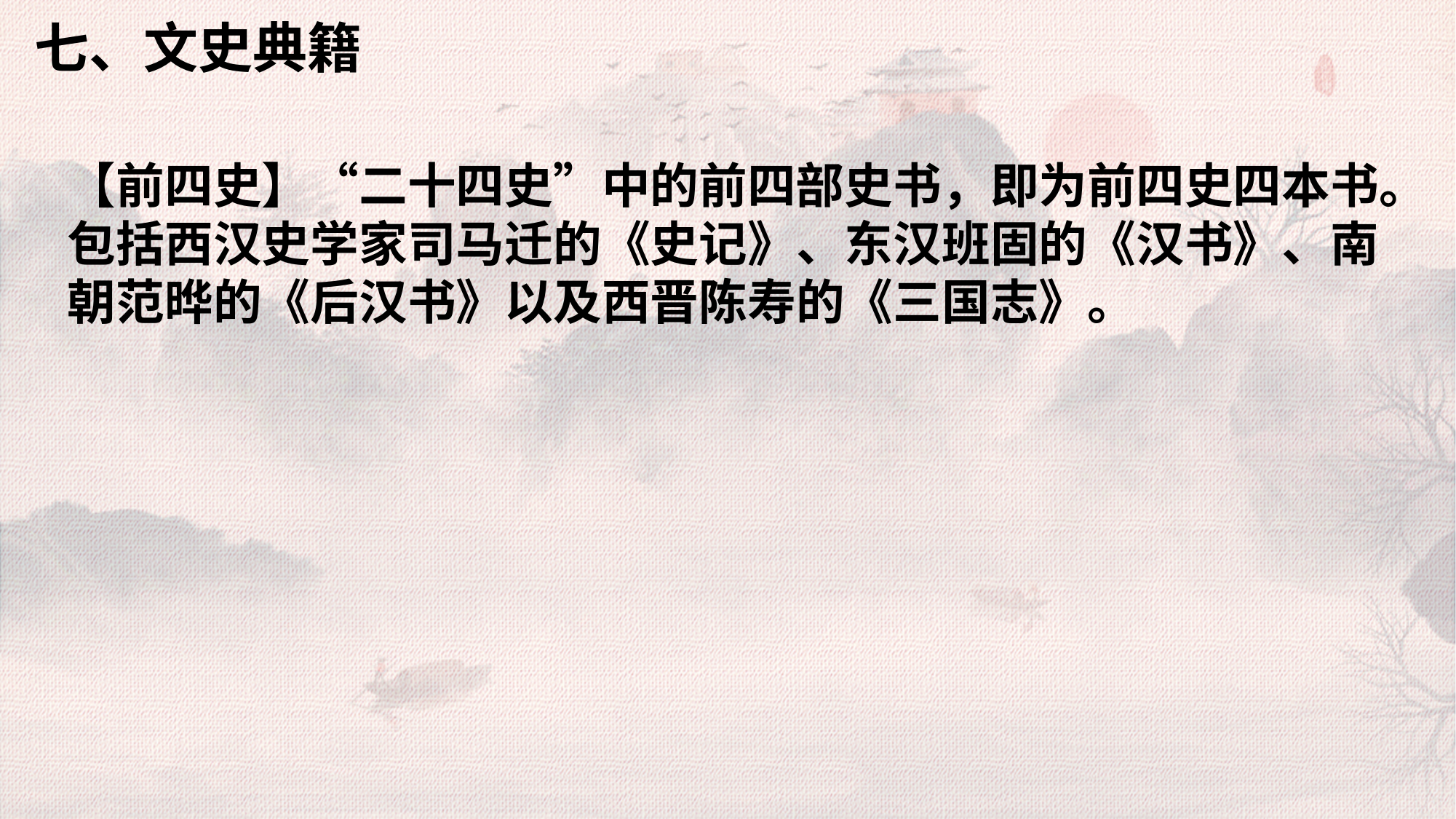

七、文史典籍
【前四史】“二十四史”中的前四部史书，即为前四史四本书。包括西汉史学家司马迁的《史记》、东汉班固的《汉书》、南朝范晔的《后汉书》以及西晋陈寿的《三国志》。